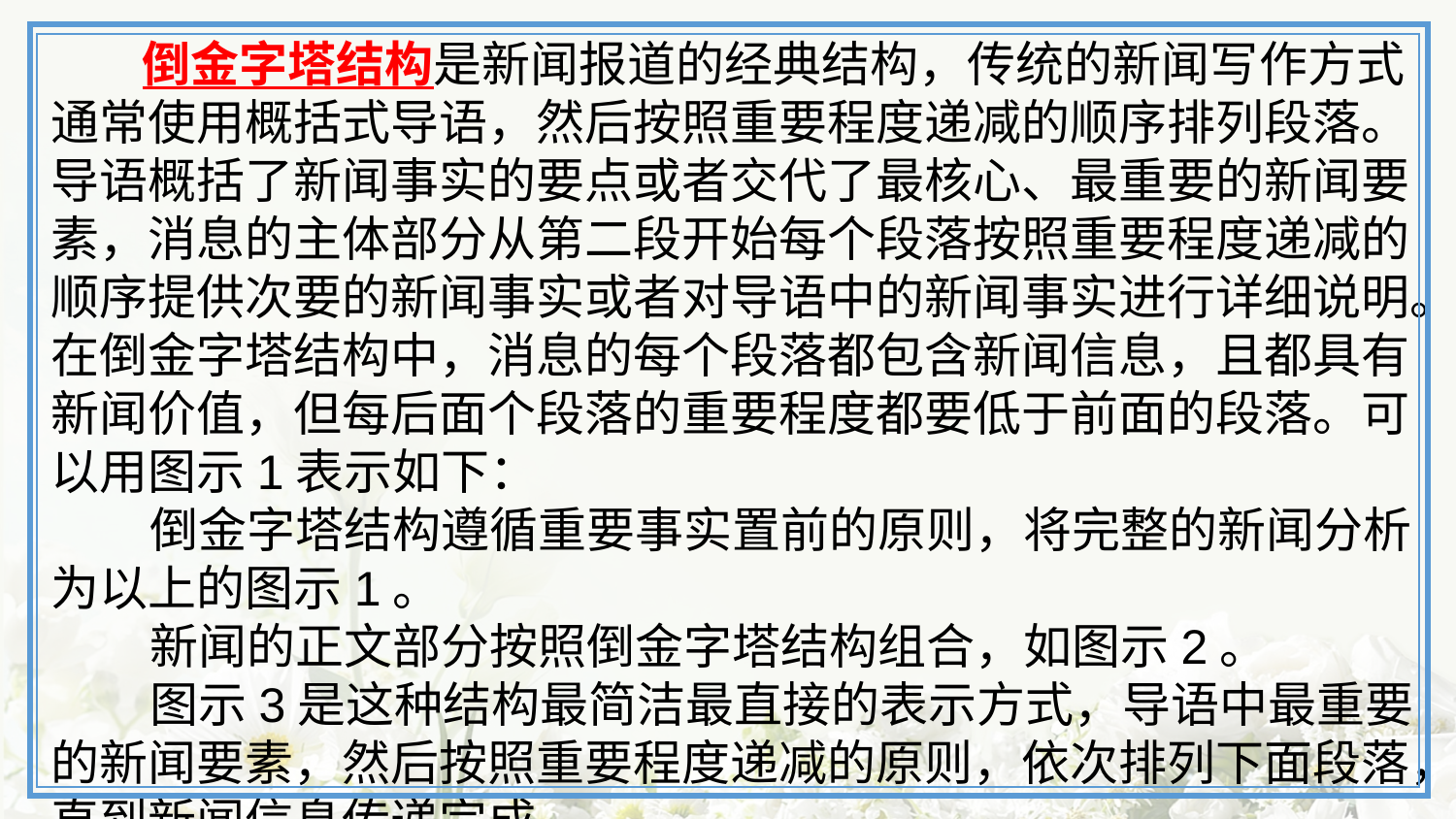

倒金字塔结构是新闻报道的经典结构，传统的新闻写作方式通常使用概括式导语，然后按照重要程度递减的顺序排列段落。导语概括了新闻事实的要点或者交代了最核心、最重要的新闻要素，消息的主体部分从第二段开始每个段落按照重要程度递减的顺序提供次要的新闻事实或者对导语中的新闻事实进行详细说明。在倒金字塔结构中，消息的每个段落都包含新闻信息，且都具有新闻价值，但每后面个段落的重要程度都要低于前面的段落。可以用图示1表示如下：
        倒金字塔结构遵循重要事实置前的原则，将完整的新闻分析为以上的图示1。
        新闻的正文部分按照倒金字塔结构组合，如图示2。
        图示3是这种结构最简洁最直接的表示方式，导语中最重要的新闻要素，然后按照重要程度递减的原则，依次排列下面段落，直到新闻信息传递完成。